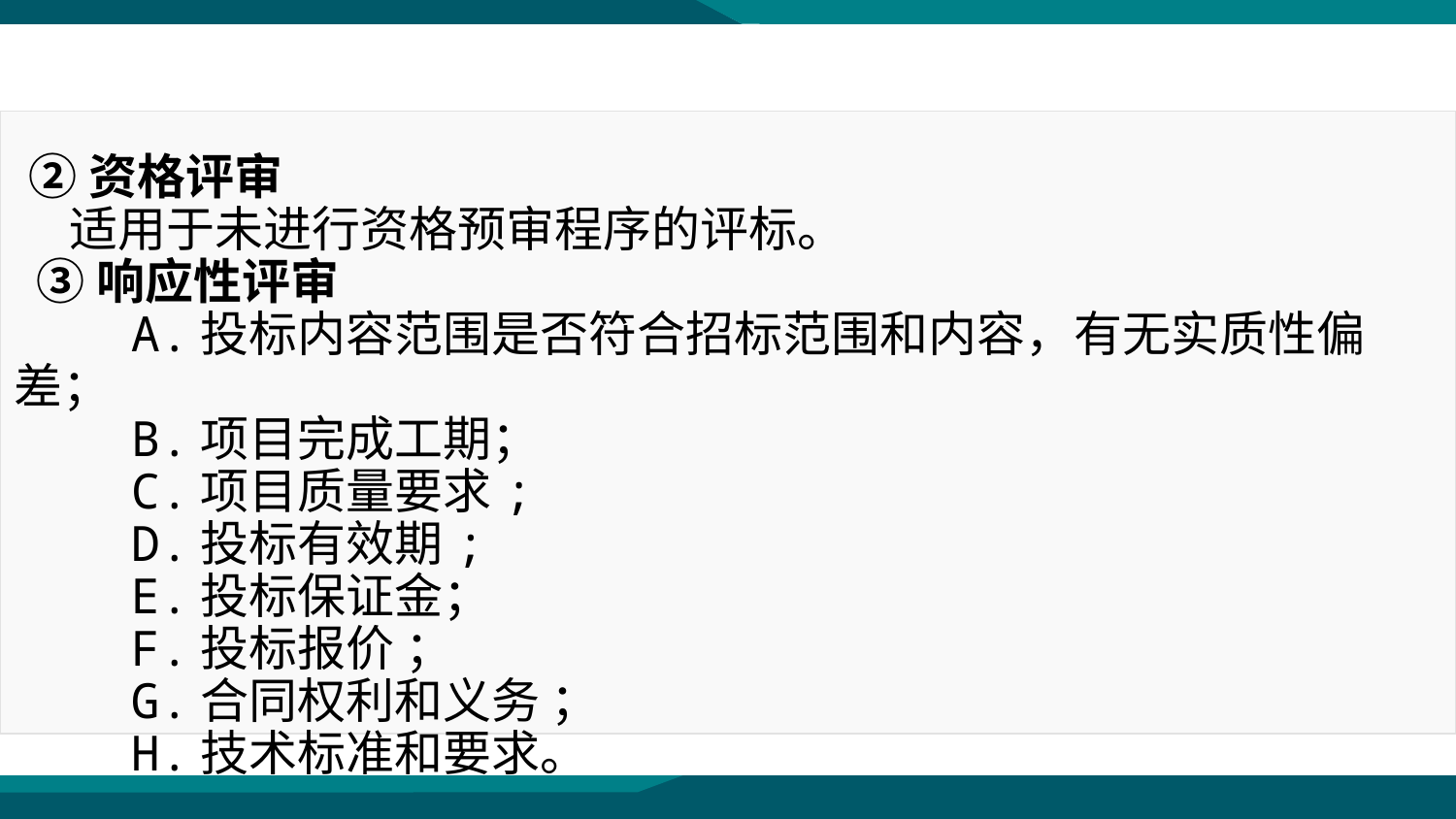

②资格评审
    适用于未进行资格预审程序的评标。
  ③响应性评审
    A.投标内容范围是否符合招标范围和内容，有无实质性偏差；
    B.项目完成工期；
    C.项目质量要求;
    D.投标有效期;
    E.投标保证金；
    F.投标报价 ；
    G.合同权利和义务 ；
    H.技术标准和要求。